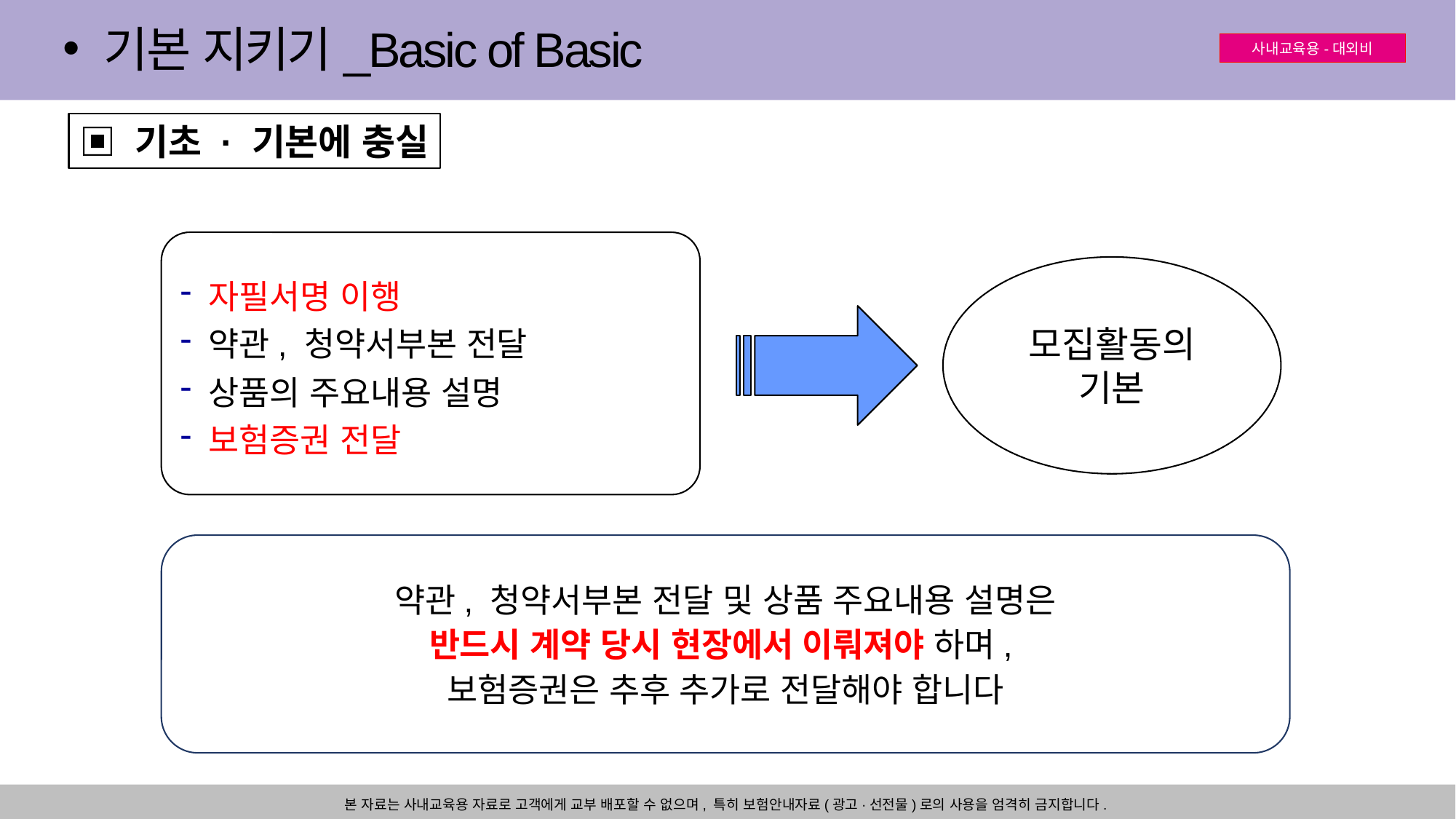

기본 지키기_Basic of Basic
▣ 기초 · 기본에 충실
 자필서명 이행
 약관, 청약서부본 전달
 상품의 주요내용 설명
 보험증권 전달
모집활동의
기본

약관, 청약서부본 전달 및 상품 주요내용 설명은
반드시 계약 당시 현장에서 이뤄져야 하며,
보험증권은 추후 추가로 전달해야 합니다